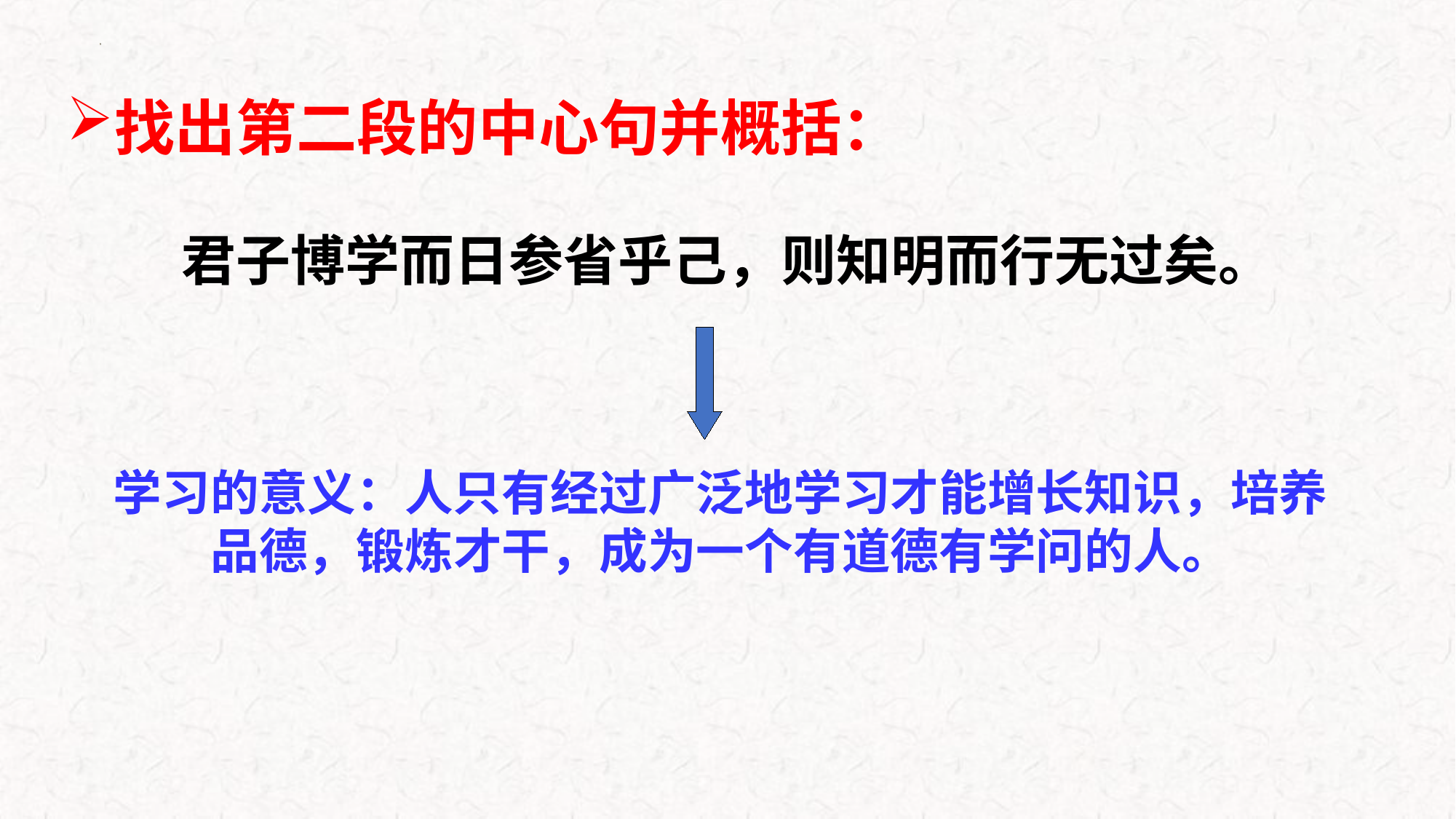

找出第二段的中心句并概括：
君子博学而日参省乎己，则知明而行无过矣。

学习的意义：人只有经过广泛地学习才能增长知识，培养品德，锻炼才干，成为一个有道德有学问的人。